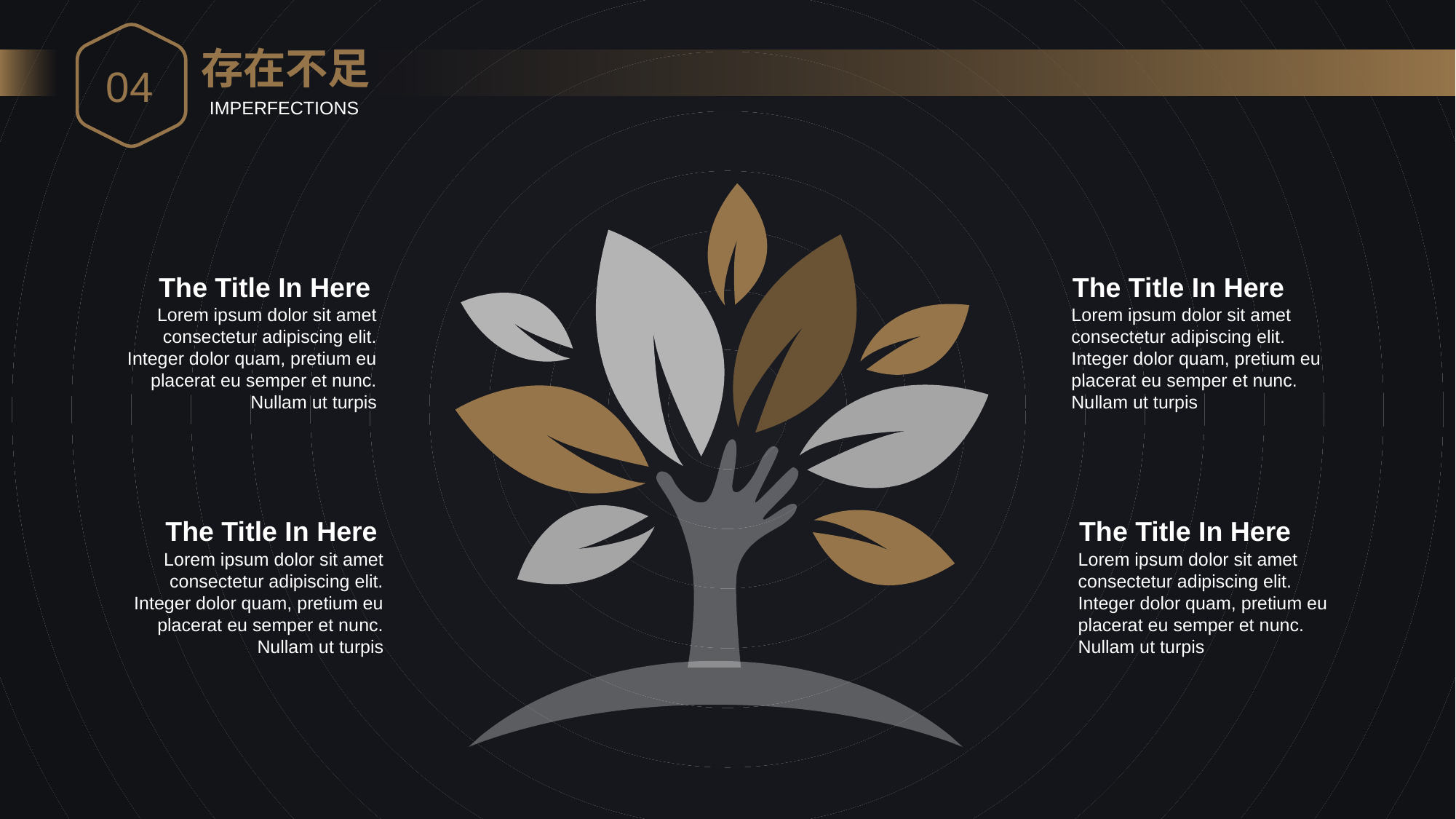

04
存在不足

IMPERFECTIONS

The Title In Here
Lorem ipsum dolor sit amet consectetur adipiscing elit. Integer dolor quam, pretium eu placerat eu semper et nunc. Nullam ut turpis
The Title In Here
Lorem ipsum dolor sit amet consectetur adipiscing elit. Integer dolor quam, pretium eu placerat eu semper et nunc. Nullam ut turpis
The Title In Here
Lorem ipsum dolor sit amet consectetur adipiscing elit. Integer dolor quam, pretium eu placerat eu semper et nunc. Nullam ut turpis
The Title In Here
Lorem ipsum dolor sit amet consectetur adipiscing elit. Integer dolor quam, pretium eu placerat eu semper et nunc. Nullam ut turpis